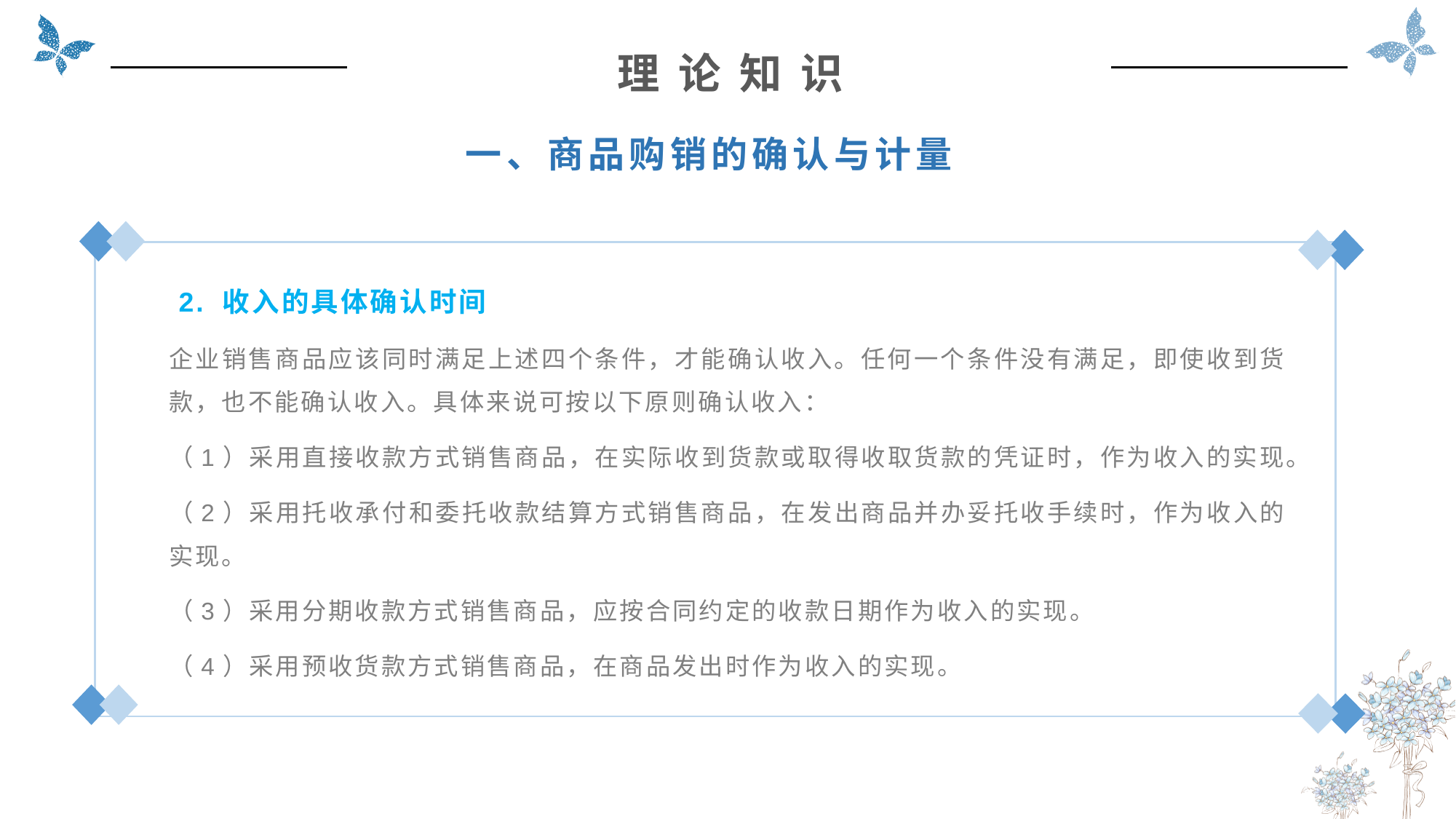

理 论 知 识
一、商品购销的确认与计量

 2. 收入的具体确认时间
企业销售商品应该同时满足上述四个条件，才能确认收入。任何一个条件没有满足，即使收到货款，也不能确认收入。具体来说可按以下原则确认收入：
（1）采用直接收款方式销售商品，在实际收到货款或取得收取货款的凭证时，作为收入的实现。
（2）采用托收承付和委托收款结算方式销售商品，在发出商品并办妥托收手续时，作为收入的实现。
（3）采用分期收款方式销售商品，应按合同约定的收款日期作为收入的实现。
（4）采用预收货款方式销售商品，在商品发出时作为收入的实现。